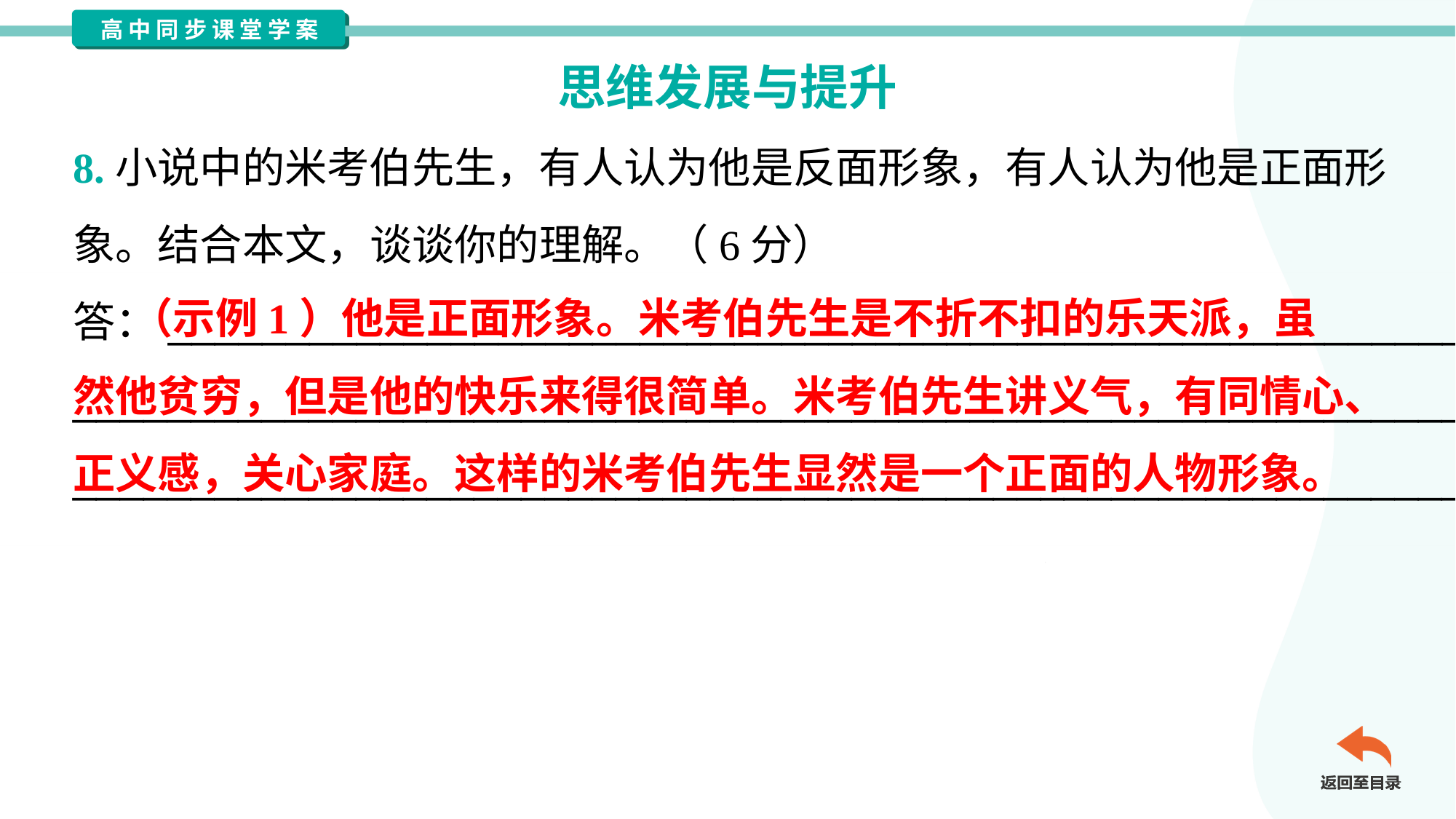

思维发展与提升
8.小说中的米考伯先生，有人认为他是反面形象，有人认为他是正面形
象。结合本文，谈谈你的理解。（6分）
答：_________________________________________________________
_____________________________________________________________
_____________________________________________________________
     （示例1）他是正面形象。米考伯先生是不折不扣的乐天派，虽
然他贫穷，但是他的快乐来得很简单。米考伯先生讲义气，有同情心、
正义感，关心家庭。这样的米考伯先生显然是一个正面的人物形象。